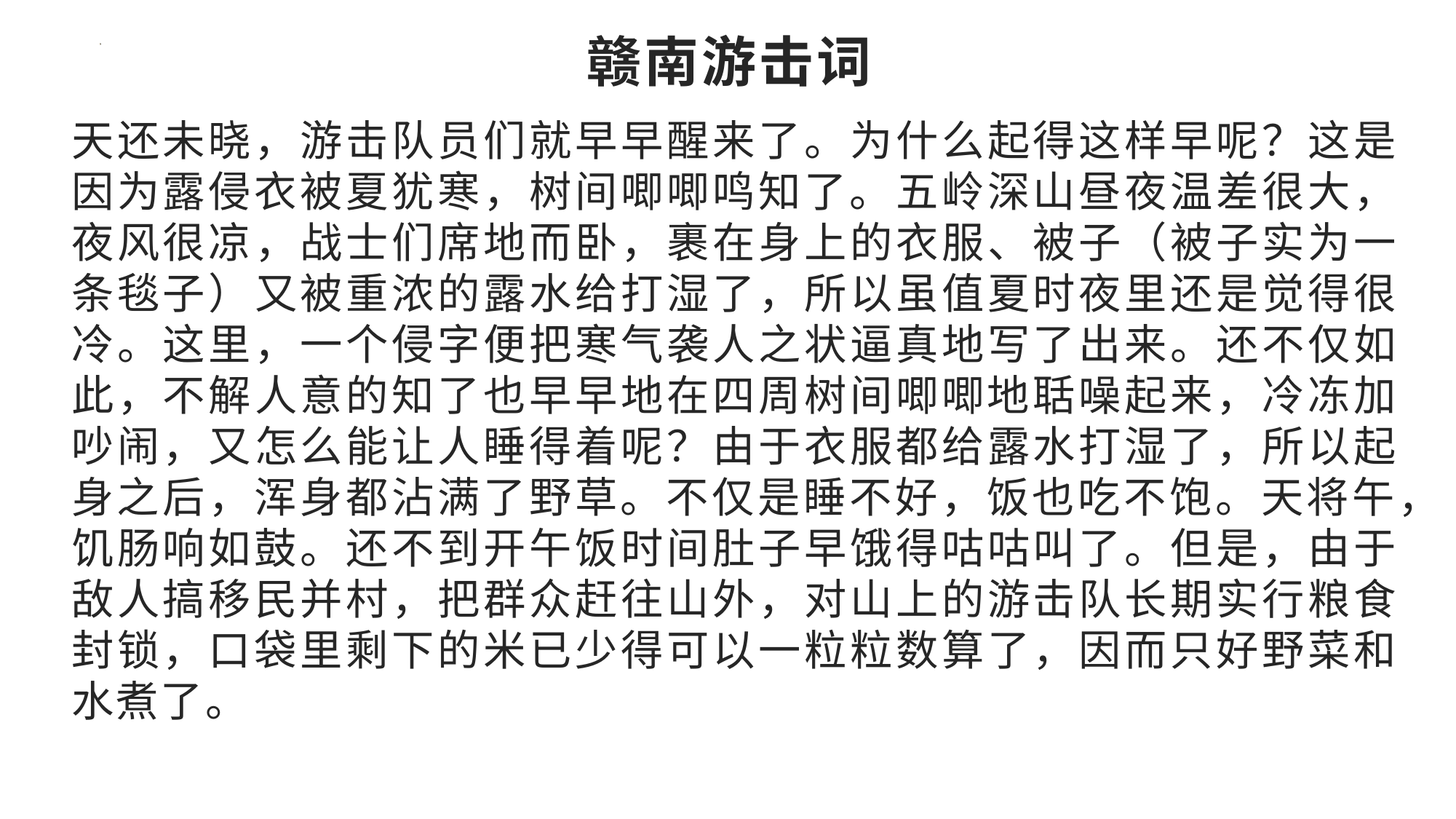

# 赣南游击词
天还未晓，游击队员们就早早醒来了。为什么起得这样早呢？这是因为露侵衣被夏犹寒，树间唧唧鸣知了。五岭深山昼夜温差很大，夜风很凉，战士们席地而卧，裹在身上的衣服、被子（被子实为一条毯子）又被重浓的露水给打湿了，所以虽值夏时夜里还是觉得很冷。这里，一个侵字便把寒气袭人之状逼真地写了出来。还不仅如此，不解人意的知了也早早地在四周树间唧唧地聒噪起来，冷冻加吵闹，又怎么能让人睡得着呢？由于衣服都给露水打湿了，所以起身之后，浑身都沾满了野草。不仅是睡不好，饭也吃不饱。天将午，饥肠响如鼓。还不到开午饭时间肚子早饿得咕咕叫了。但是，由于敌人搞移民并村，把群众赶往山外，对山上的游击队长期实行粮食封锁，口袋里剩下的米已少得可以一粒粒数算了，因而只好野菜和水煮了。